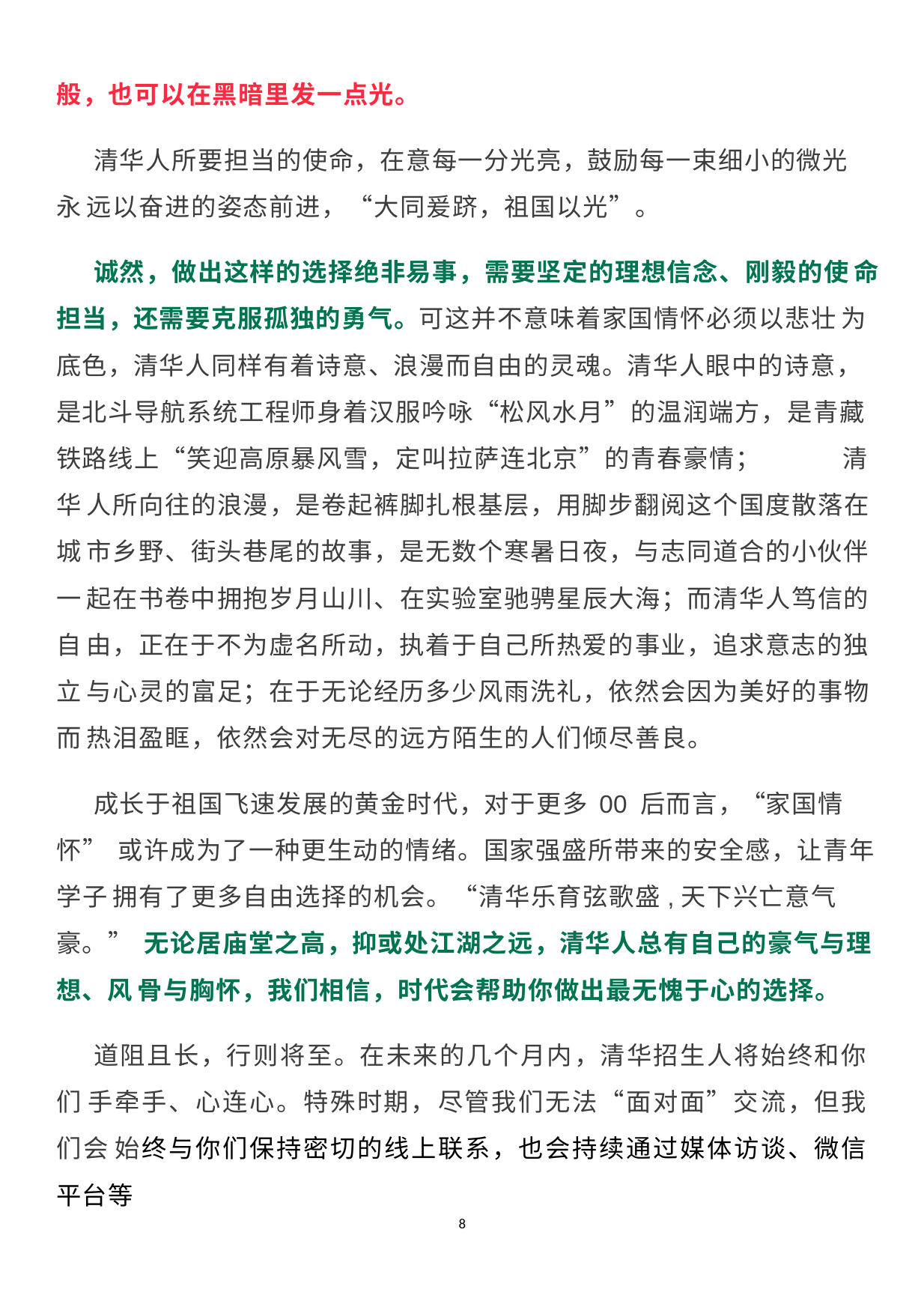

般，也可以在黑暗里发一点光。
清华人所要担当的使命，在意每一分光亮，鼓励每一束细小的微光永 远以奋进的姿态前进，“大同爰跻，祖国以光”。
诚然，做出这样的选择绝非易事，需要坚定的理想信念、刚毅的使 命担当，还需要克服孤独的勇气。可这并不意味着家国情怀必须以悲壮 为底色，清华人同样有着诗意、浪漫而自由的灵魂。清华人眼中的诗意， 是北斗导航系统工程师身着汉服吟咏“松风水月”的温润端方，是青藏 铁路线上“笑迎高原暴风雪，定叫拉萨连北京”的青春豪情；	清华 人所向往的浪漫，是卷起裤脚扎根基层，用脚步翻阅这个国度散落在城 市乡野、街头巷尾的故事，是无数个寒暑日夜，与志同道合的小伙伴一 起在书卷中拥抱岁月山川、在实验室驰骋星辰大海；而清华人笃信的自 由，正在于不为虚名所动，执着于自己所热爱的事业，追求意志的独立 与心灵的富足；在于无论经历多少风雨洗礼，依然会因为美好的事物而 热泪盈眶，依然会对无尽的远方陌生的人们倾尽善良。
成长于祖国飞速发展的黄金时代，对于更多 00 后而言，“家国情怀”  或许成为了一种更生动的情绪。国家强盛所带来的安全感，让青年学子 拥有了更多自由选择的机会。“清华乐育弦歌盛,天下兴亡意气豪。”  无论居庙堂之高，抑或处江湖之远，清华人总有自己的豪气与理想、风 骨与胸怀，我们相信，时代会帮助你做出最无愧于心的选择。
道阻且长，行则将至。在未来的几个月内，清华招生人将始终和你们 手牵手、心连心。特殊时期，尽管我们无法“面对面”交流，但我们会 始终与你们保持密切的线上联系，也会持续通过媒体访谈、微信平台等
8